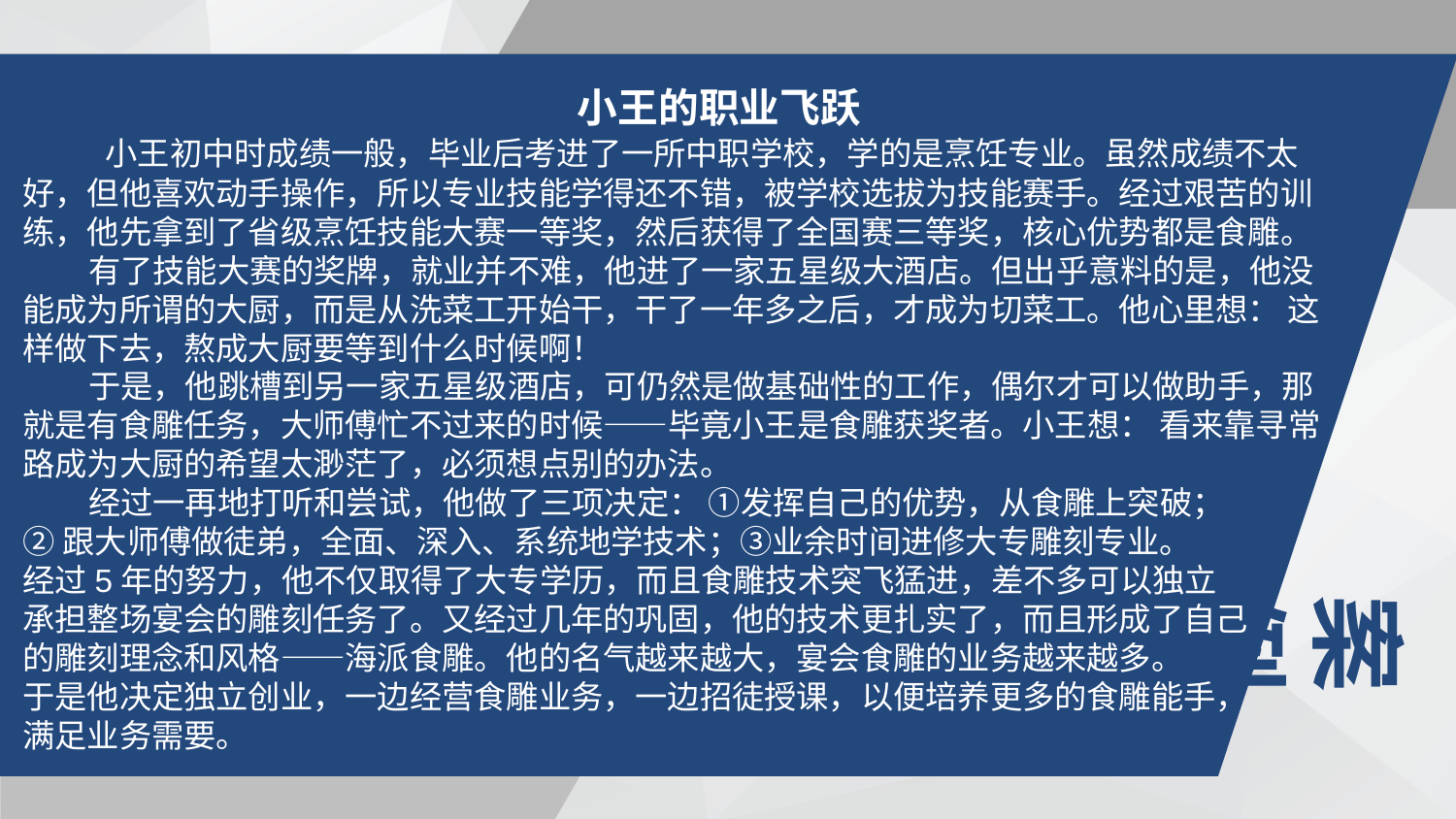

小王的职业飞跃

         小王初中时成绩一般，毕业后考进了一所中职学校，学的是烹饪专业。虽然成绩不太好，但他喜欢动手操作，所以专业技能学得还不错，被学校选拔为技能赛手。经过艰苦的训练，他先拿到了省级烹饪技能大赛一等奖，然后获得了全国赛三等奖，核心优势都是食雕。
        有了技能大赛的奖牌，就业并不难，他进了一家五星级大酒店。但出乎意料的是，他没能成为所谓的大厨，而是从洗菜工开始干，干了一年多之后，才成为切菜工。他心里想： 这样做下去，熬成大厨要等到什么时候啊！
        于是，他跳槽到另一家五星级酒店，可仍然是做基础性的工作，偶尔才可以做助手，那就是有食雕任务，大师傅忙不过来的时候——毕竟小王是食雕获奖者。小王想： 看来靠寻常路成为大厨的希望太渺茫了，必须想点别的办法。
        经过一再地打听和尝试，他做了三项决定： ①发挥自己的优势，从食雕上突破；
②跟大师傅做徒弟，全面、深入、系统地学技术；③业余时间进修大专雕刻专业。
经过5年的努力，他不仅取得了大专学历，而且食雕技术突飞猛进，差不多可以独立
承担整场宴会的雕刻任务了。又经过几年的巩固，他的技术更扎实了，而且形成了自己
的雕刻理念和风格——海派食雕。他的名气越来越大，宴会食雕的业务越来越多。
于是他决定独立创业，一边经营食雕业务，一边招徒授课，以便培养更多的食雕能手，
满足业务需要。

案例